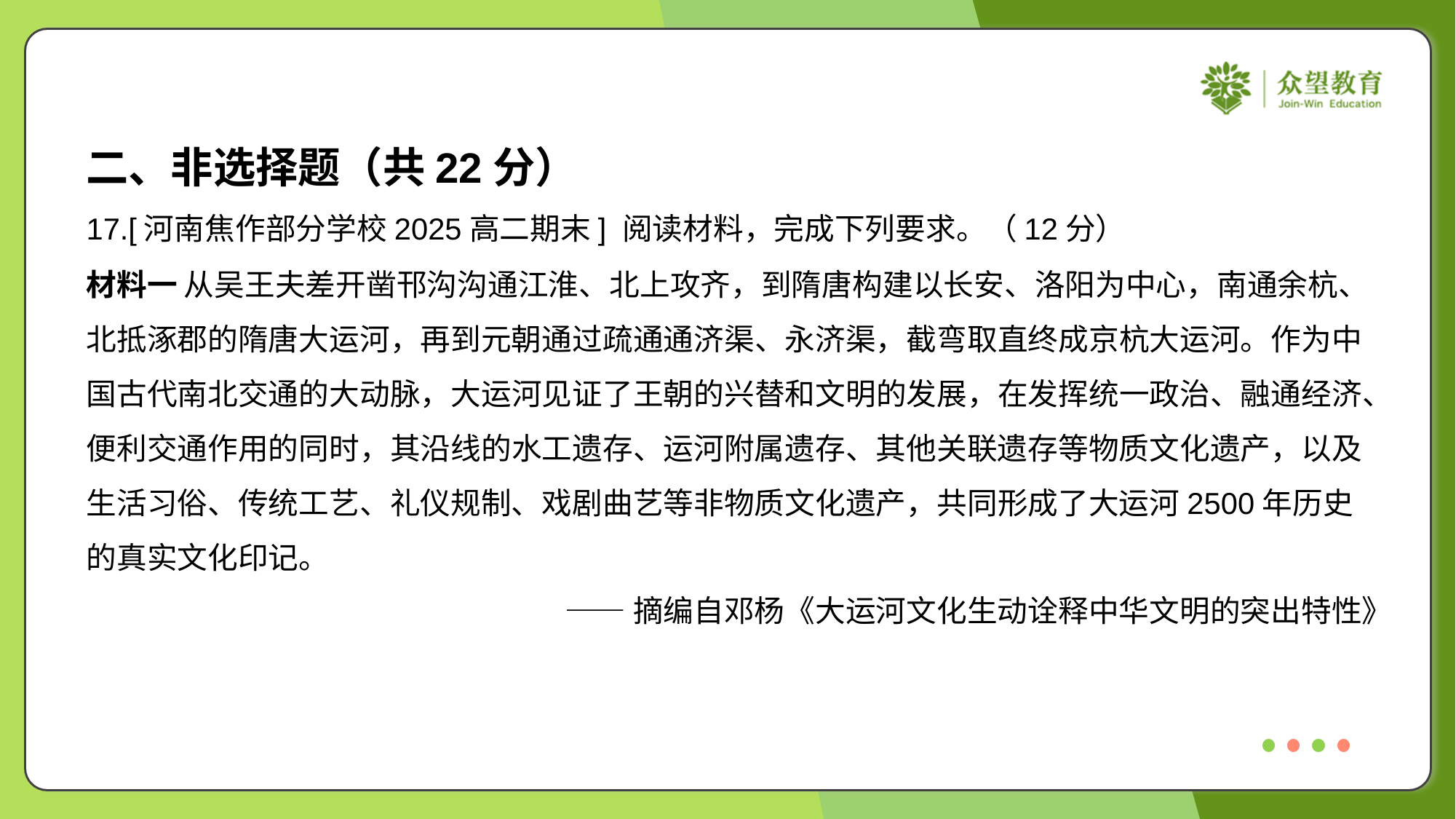

二、非选择题（共22分）
17.[河南焦作部分学校2025高二期末] 阅读材料，完成下列要求。（12分）
材料一 从吴王夫差开凿邗沟沟通江淮、北上攻齐，到隋唐构建以长安、洛阳为中心，南通余杭、
北抵涿郡的隋唐大运河，再到元朝通过疏通通济渠、永济渠，截弯取直终成京杭大运河。作为中
国古代南北交通的大动脉，大运河见证了王朝的兴替和文明的发展，在发挥统一政治、融通经济、
便利交通作用的同时，其沿线的水工遗存、运河附属遗存、其他关联遗存等物质文化遗产，以及
生活习俗、传统工艺、礼仪规制、戏剧曲艺等非物质文化遗产，共同形成了大运河2500年历史
的真实文化印记。
——摘编自邓杨《大运河文化生动诠释中华文明的突出特性》